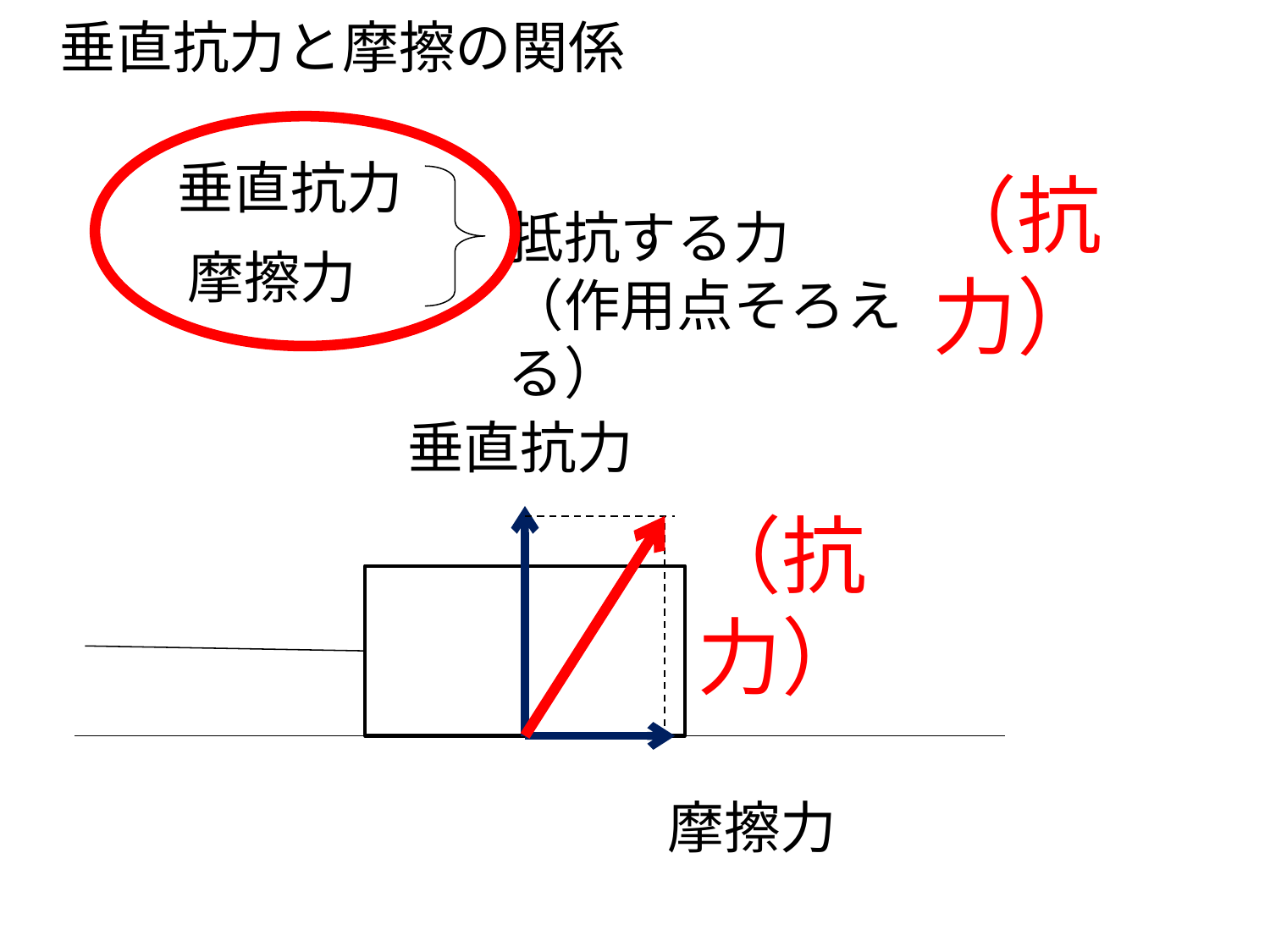

垂直抗力と摩擦の関係

垂直抗力
（抗力）

抵抗する力
（作用点そろえる）
摩擦力
垂直抗力
（抗力）

摩擦力